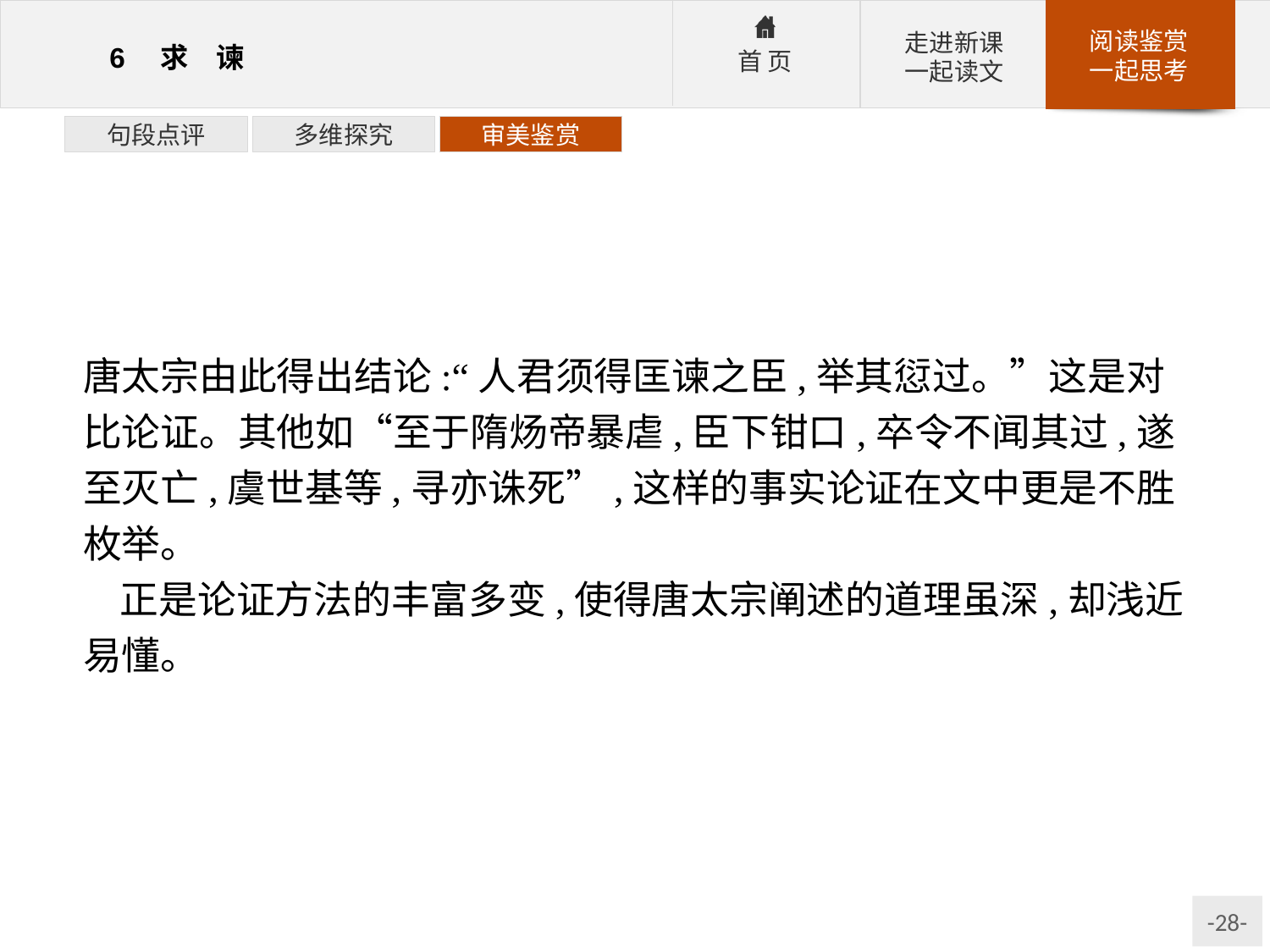

句段点评
多维探究
审美鉴赏
唐太宗由此得出结论:“人君须得匡谏之臣,举其愆过。”这是对比论证。其他如“至于隋炀帝暴虐,臣下钳口,卒令不闻其过,遂至灭亡,虞世基等,寻亦诛死”,这样的事实论证在文中更是不胜枚举。
正是论证方法的丰富多变,使得唐太宗阐述的道理虽深,却浅近易懂。